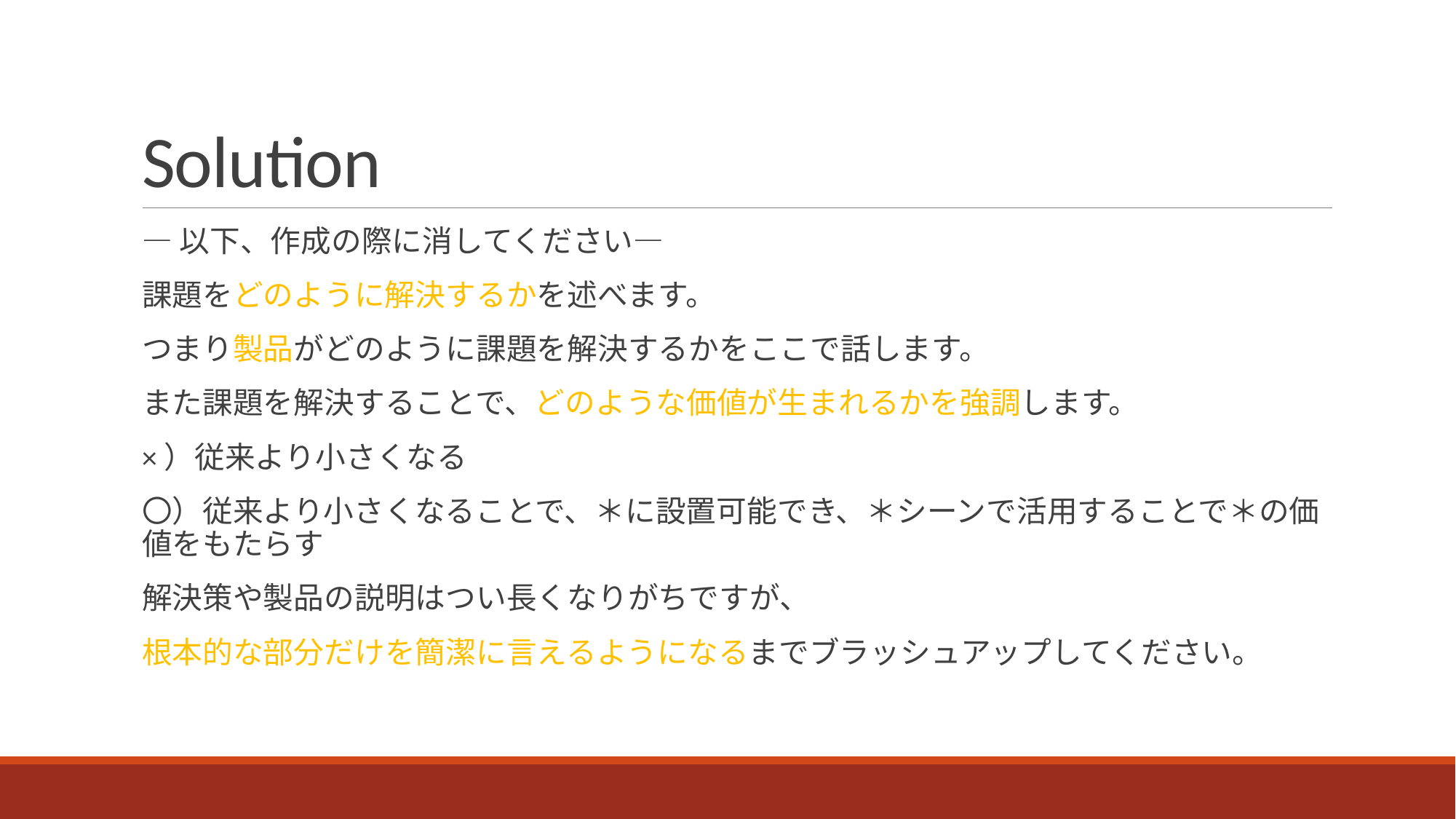

# Solution
―以下、作成の際に消してください―
課題をどのように解決するかを述べます。
つまり製品がどのように課題を解決するかをここで話します。
また課題を解決することで、どのような価値が生まれるかを強調します。
×）従来より小さくなる
〇）従来より小さくなることで、＊に設置可能でき、＊シーンで活用することで＊の価値をもたらす
解決策や製品の説明はつい長くなりがちですが、
根本的な部分だけを簡潔に言えるようになるまでブラッシュアップしてください。